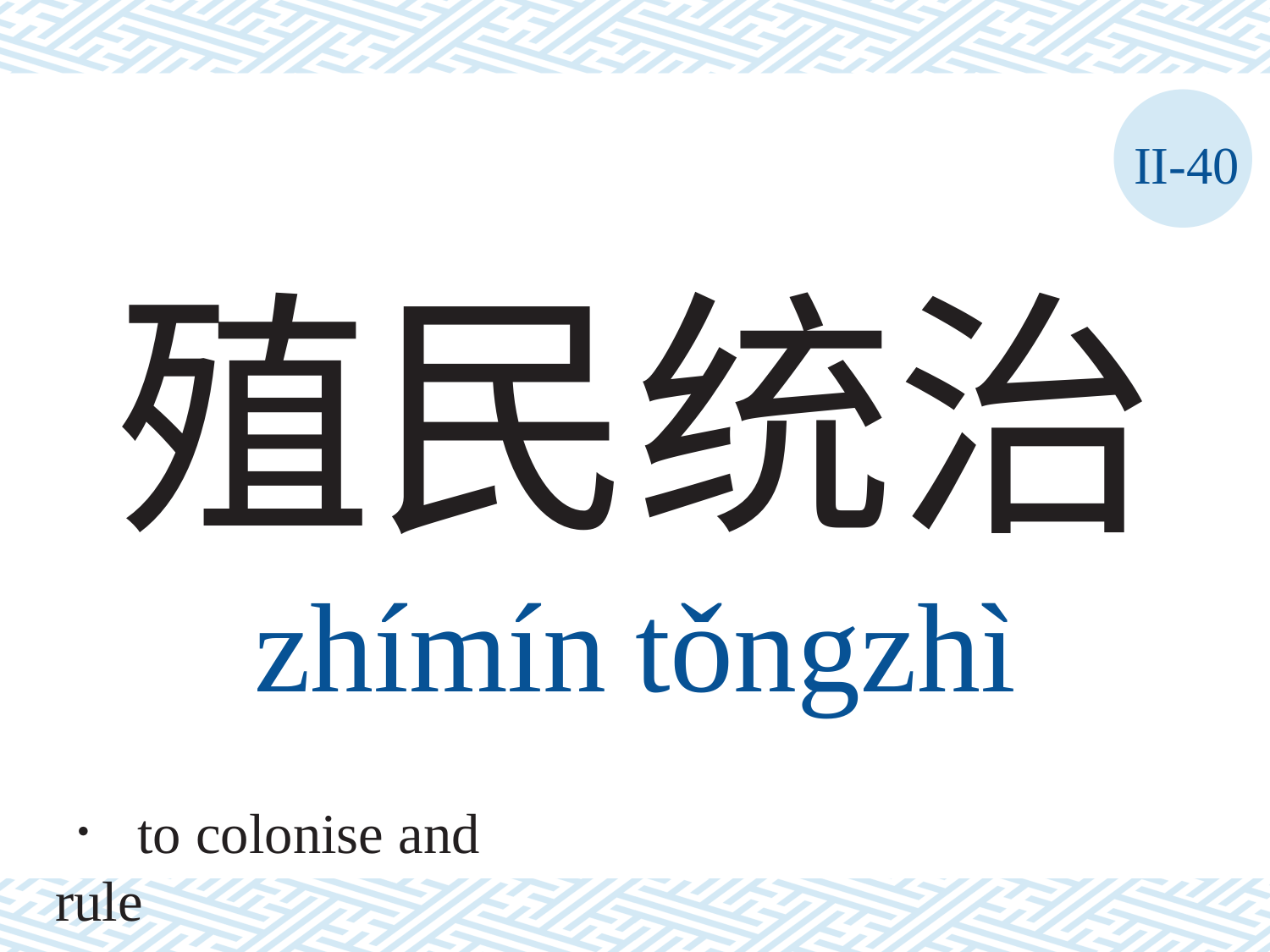

II-40
# 殖民统治 zhímín	tǒngzhì
． to colonise and rule